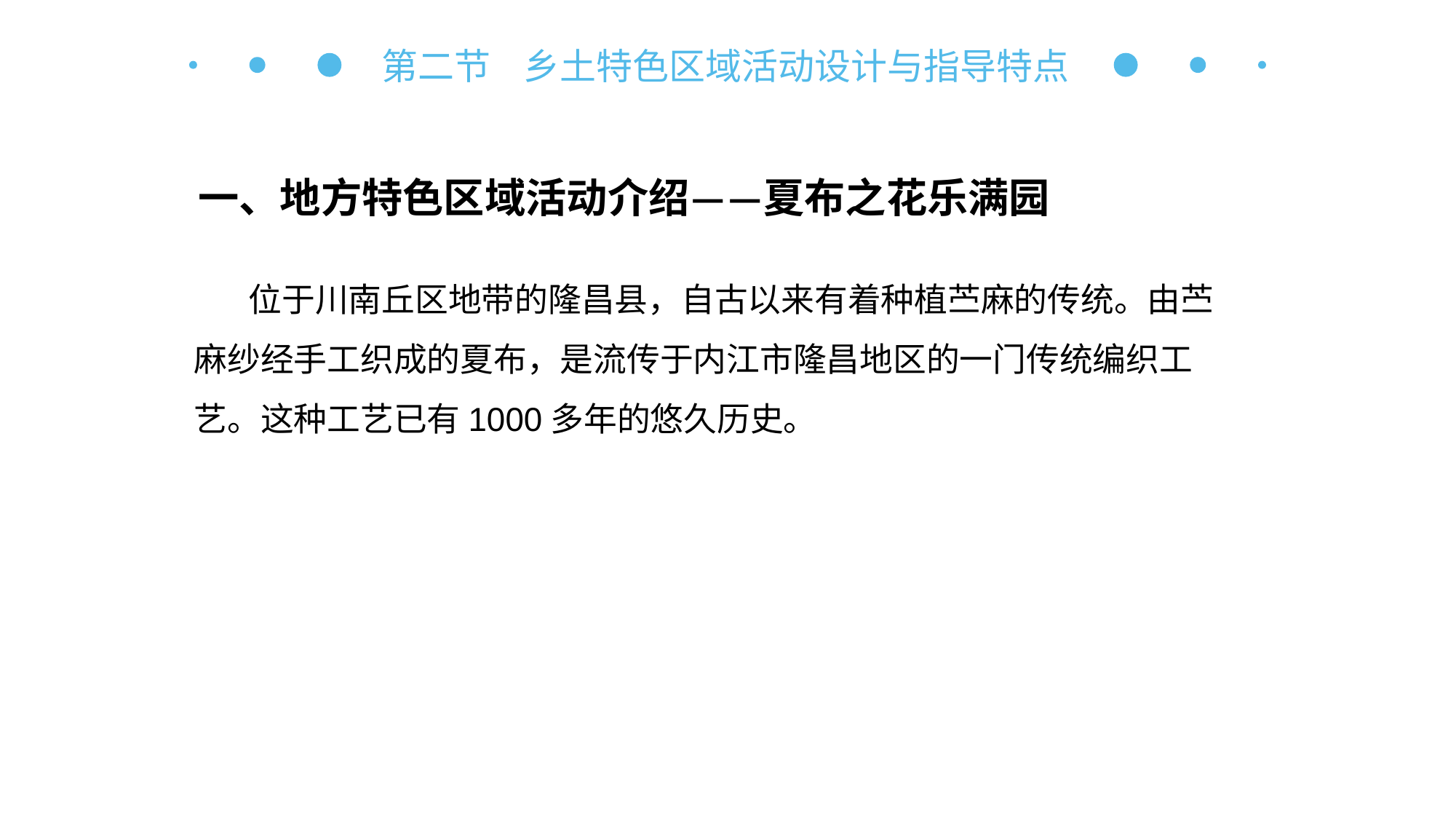

第二节    乡土特色区域活动设计与指导特点

一、地方特色区域活动介绍——夏布之花乐满园
位于川南丘区地带的隆昌县，自古以来有着种植苎麻的传统。由苎麻纱经手工织成的夏布，是流传于内江市隆昌地区的一门传统编织工艺。这种工艺已有1000多年的悠久历史。
自主